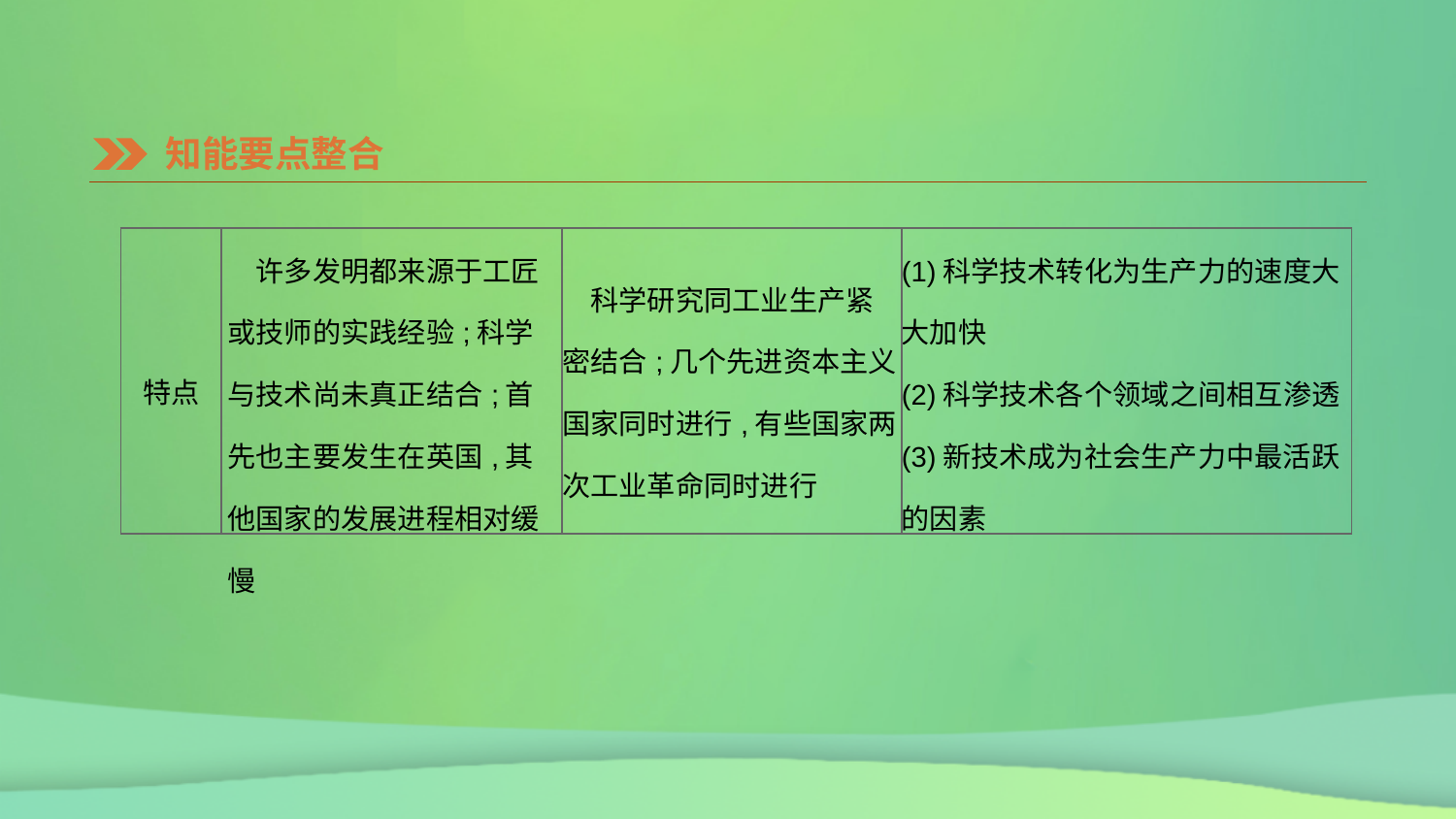

知能要点整合

| 特点 | 许多发明都来源于工匠或技师的实践经验;科学与技术尚未真正结合;首先也主要发生在英国,其他国家的发展进程相对缓慢 | 科学研究同工业生产紧密结合;几个先进资本主义国家同时进行,有些国家两次工业革命同时进行 | (1)科学技术转化为生产力的速度大大加快 (2)科学技术各个领域之间相互渗透 (3)新技术成为社会生产力中最活跃的因素 |
| --- | --- | --- | --- |